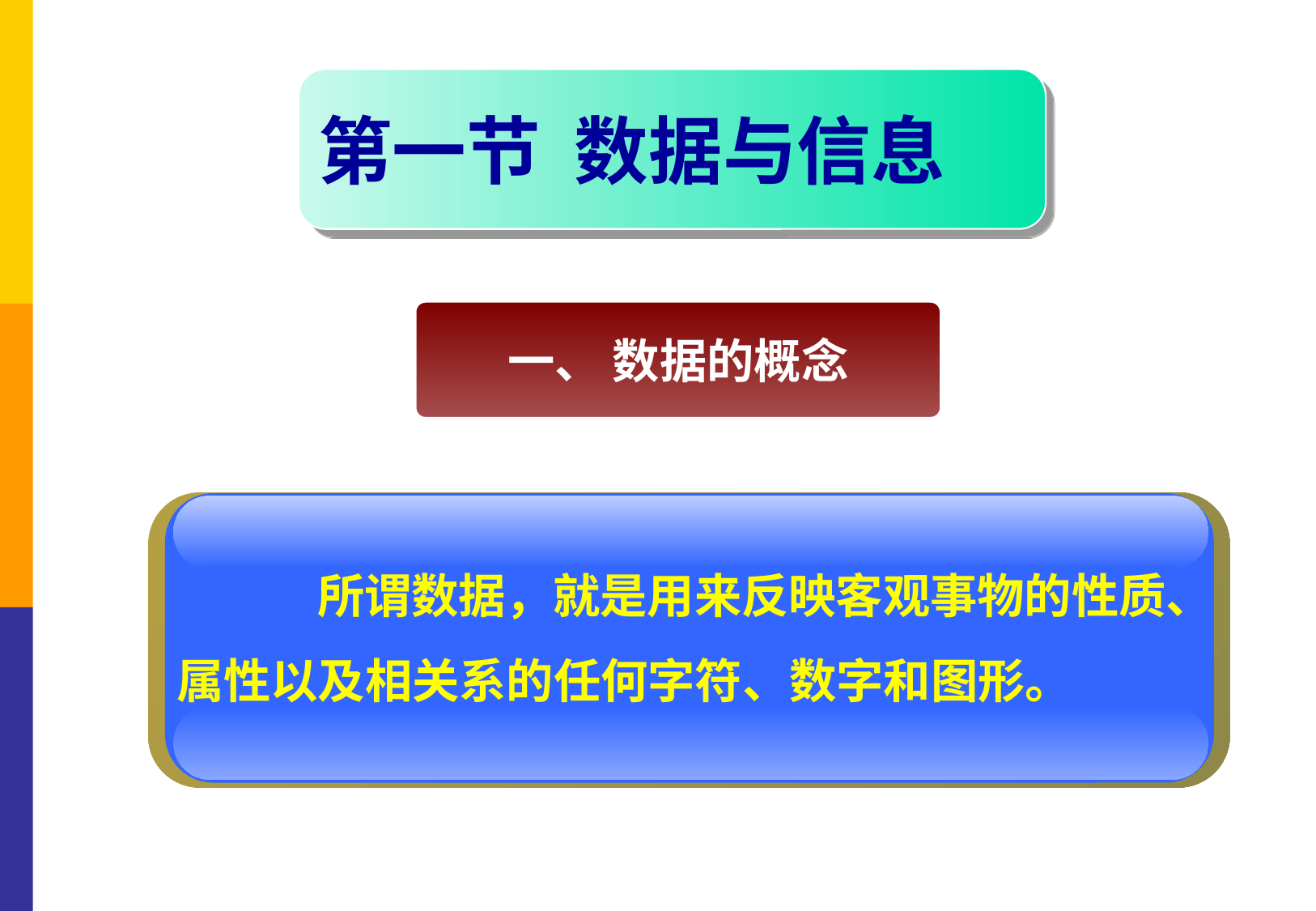

第一节  数据与信息
一、 数据的概念

                  所谓数据，就是用来反映客观事物的性质、
  属性以及相关系的任何字符、数字和图形。